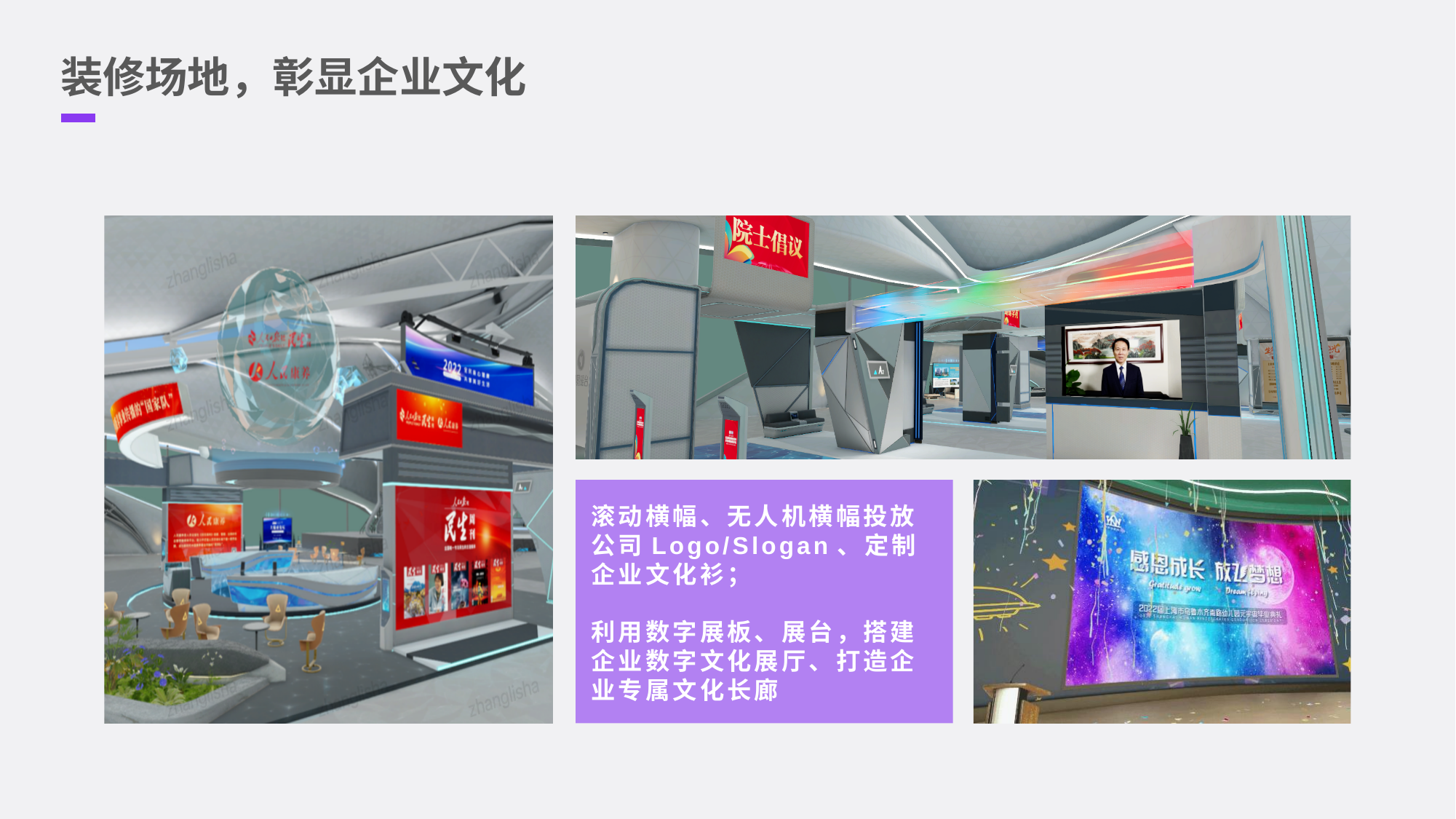

装修场地，彰显企业文化

滚动横幅、无人机横幅投放公司Logo/Slogan、定制企业文化衫；

利用数字展板、展台，搭建企业数字文化展厅、打造企业专属文化长廊